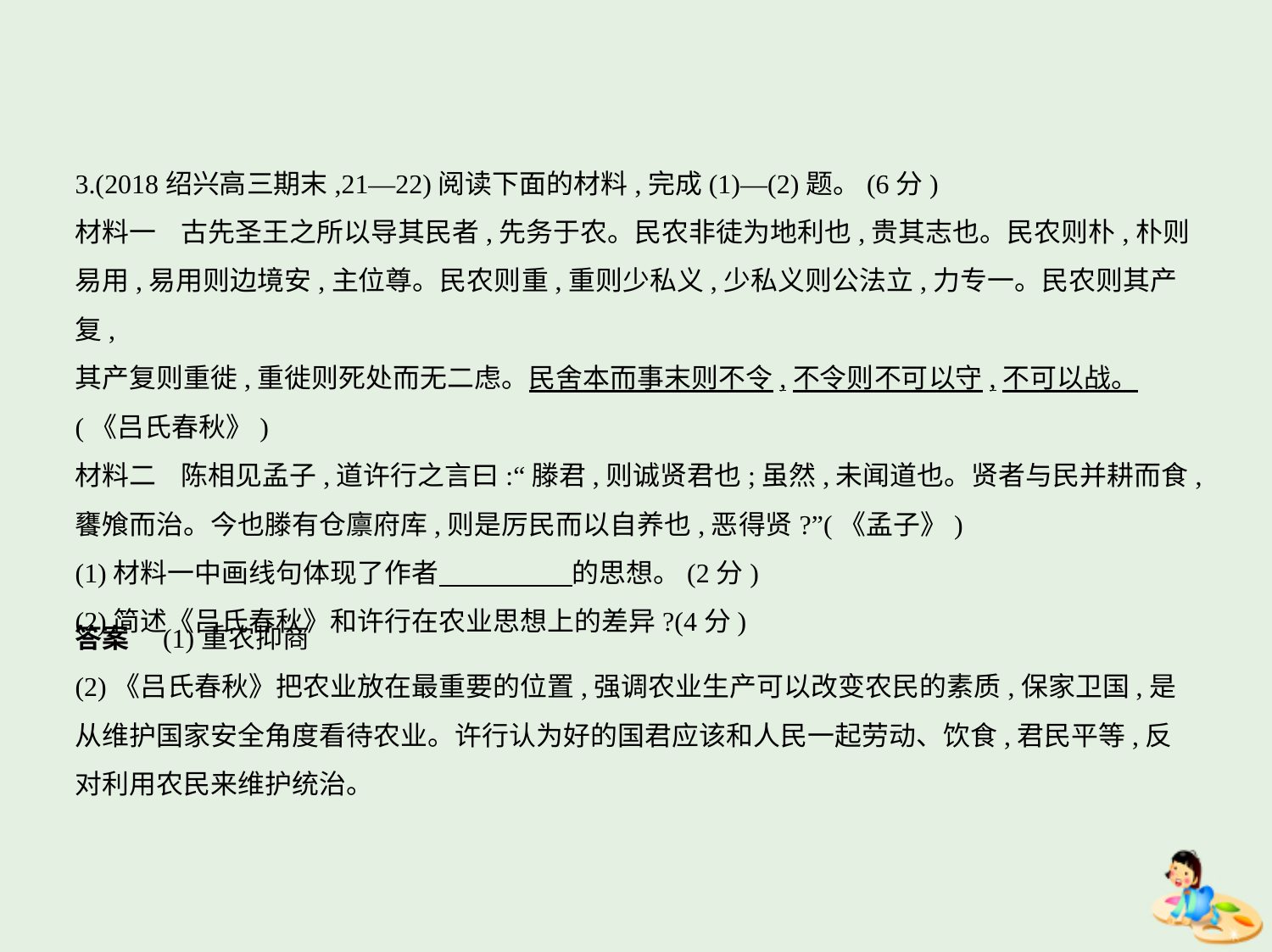

3.(2018绍兴高三期末,21—22)阅读下面的材料,完成(1)—(2)题。(6分)
材料一    古先圣王之所以导其民者,先务于农。民农非徒为地利也,贵其志也。民农则朴,朴则
易用,易用则边境安,主位尊。民农则重,重则少私义,少私义则公法立,力专一。民农则其产复,
其产复则重徙,重徙则死处而无二虑。民舍本而事末则不令,不令则不可以守,不可以战。
(《吕氏春秋》)
材料二    陈相见孟子,道许行之言曰:“滕君,则诚贤君也;虽然,未闻道也。贤者与民并耕而食,
饔飧而治。今也滕有仓廪府库,则是厉民而以自养也,恶得贤?”(《孟子》)
(1)材料一中画线句体现了作者　　　　    的思想。(2分)
(2)简述《吕氏春秋》和许行在农业思想上的差异?(4分)
答案　(1)重农抑商
(2)《吕氏春秋》把农业放在最重要的位置,强调农业生产可以改变农民的素质,保家卫国,是
从维护国家安全角度看待农业。许行认为好的国君应该和人民一起劳动、饮食,君民平等,反
对利用农民来维护统治。